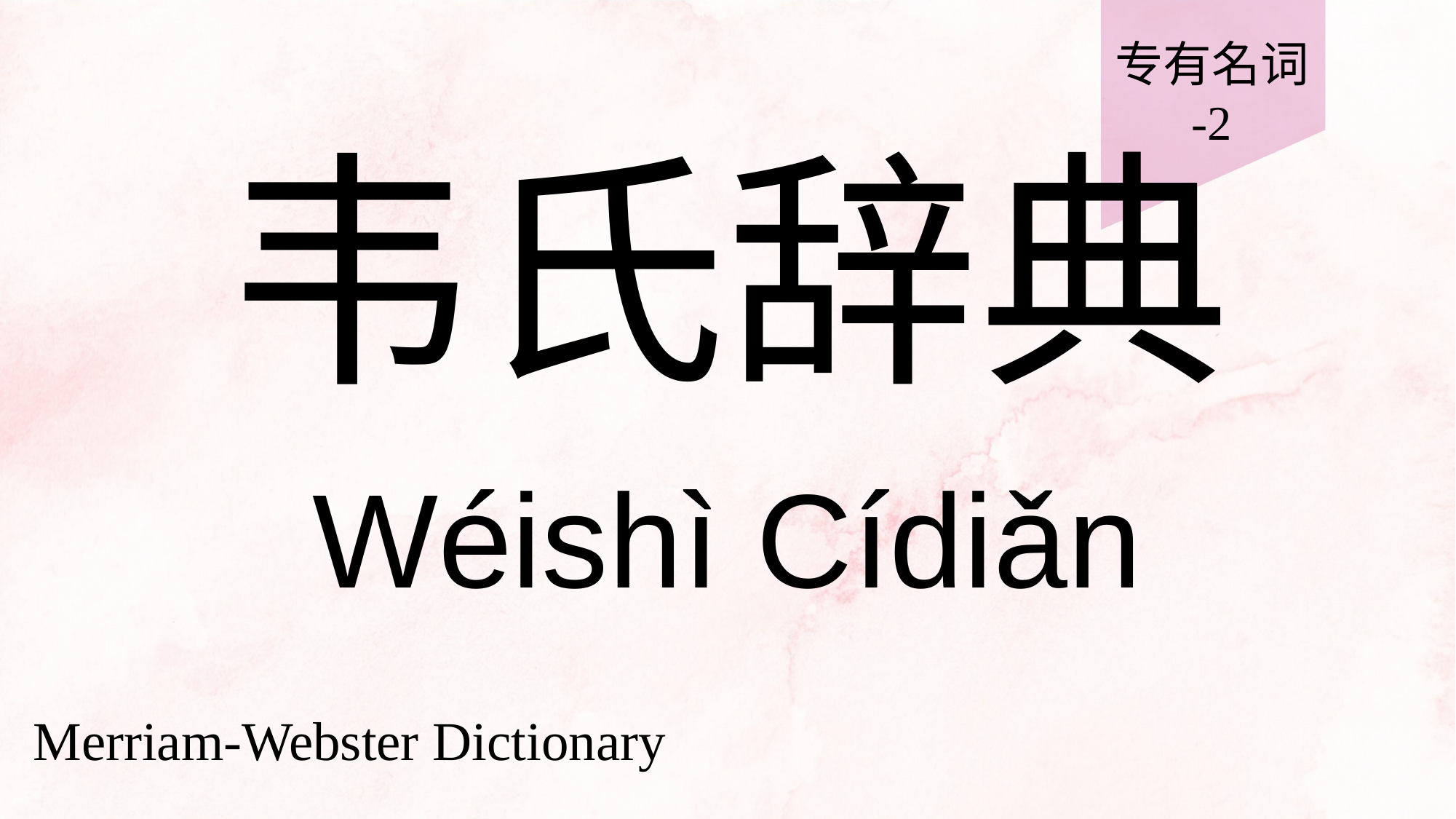

专有名词
-2
# 韦氏辞典
Wéishì Cídiǎn
Merriam-Webster Dictionary